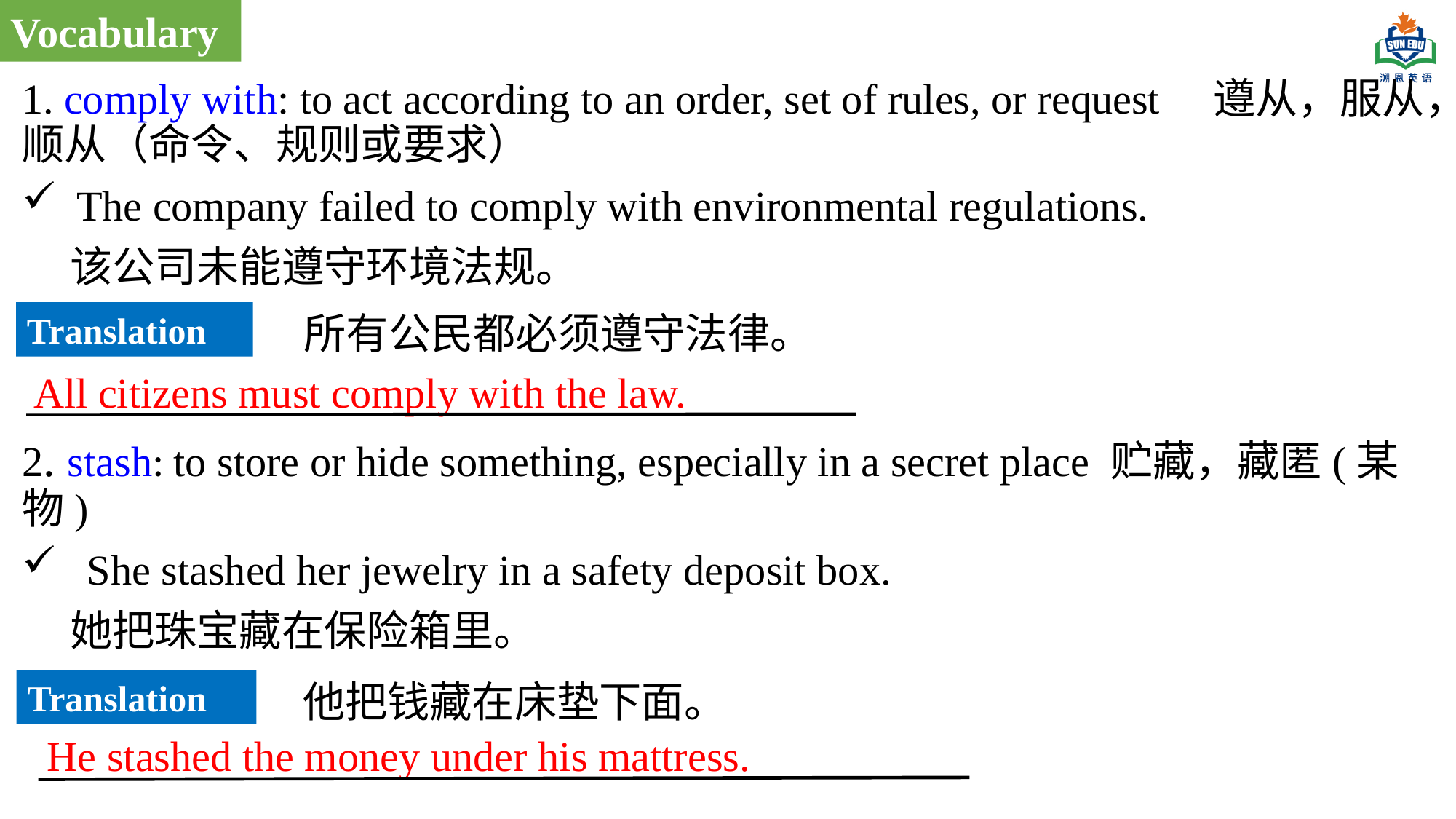

Vocabulary
1. comply with: to act according to an order, set of rules, or request    遵从，服从，顺从（命令、规则或要求）
The company failed to comply with environmental regulations.
    该公司未能遵守环境法规。

2. stash: to store or hide something, especially in a secret place 贮藏，藏匿(某物)
 She stashed her jewelry in a safety deposit box.
    她把珠宝藏在保险箱里。
所有公民都必须遵守法律。
Translation
All citizens must comply with the law.
Translation
他把钱藏在床垫下面。
He stashed the money under his mattress.